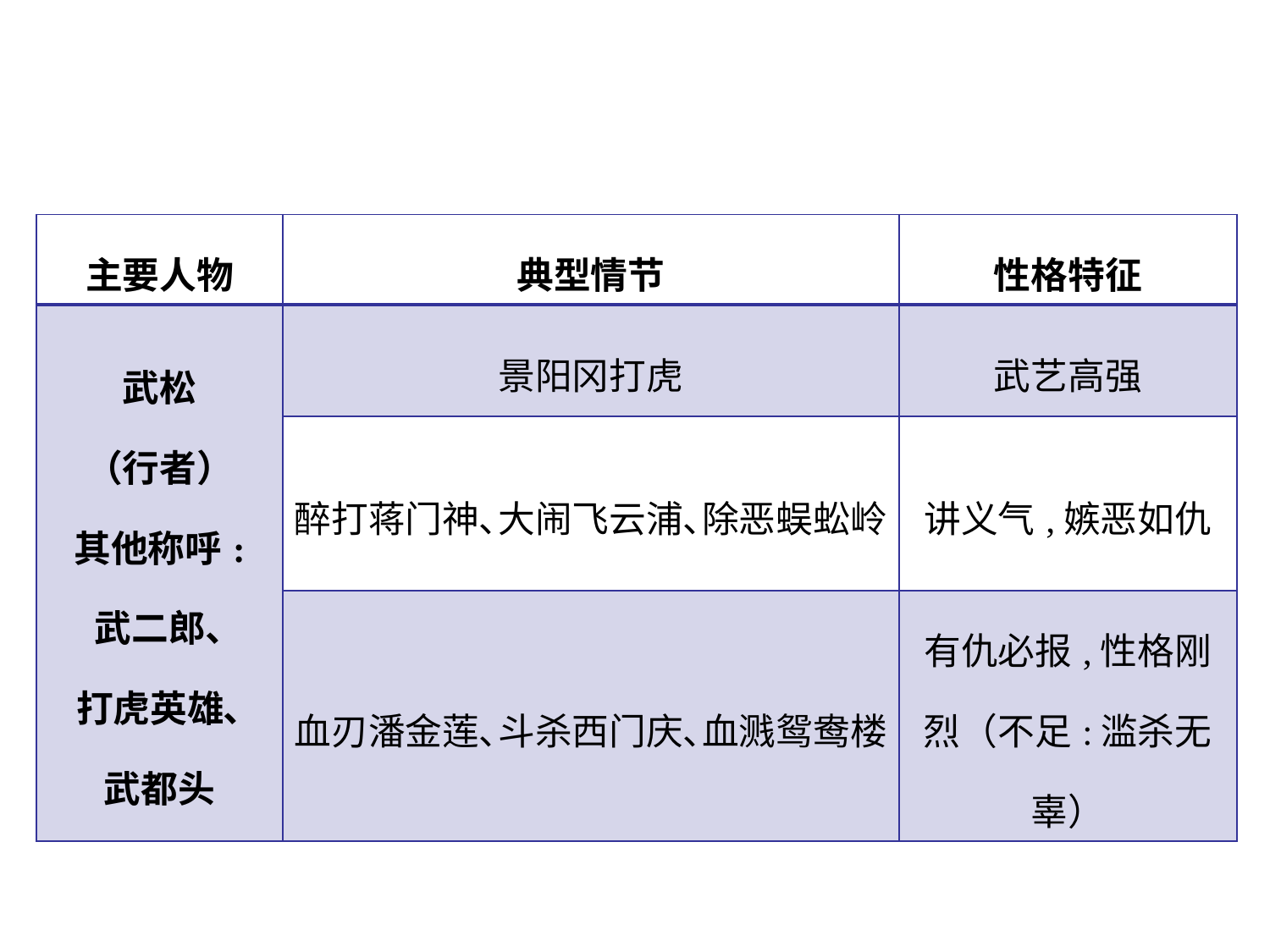

| 主要人物 | 典型情节 | 性格特征 |
| --- | --- | --- |
| 武松 （行者） 其他称呼: 武二郎､ 打虎英雄､ 武都头 | 景阳冈打虎 | 武艺高强 |
|  | 醉打蒋门神､大闹飞云浦､除恶蜈蚣岭 | 讲义气,嫉恶如仇 |
|  | 血刃潘金莲､斗杀西门庆､血溅鸳鸯楼 | 有仇必报,性格刚烈（不足:滥杀无辜） |